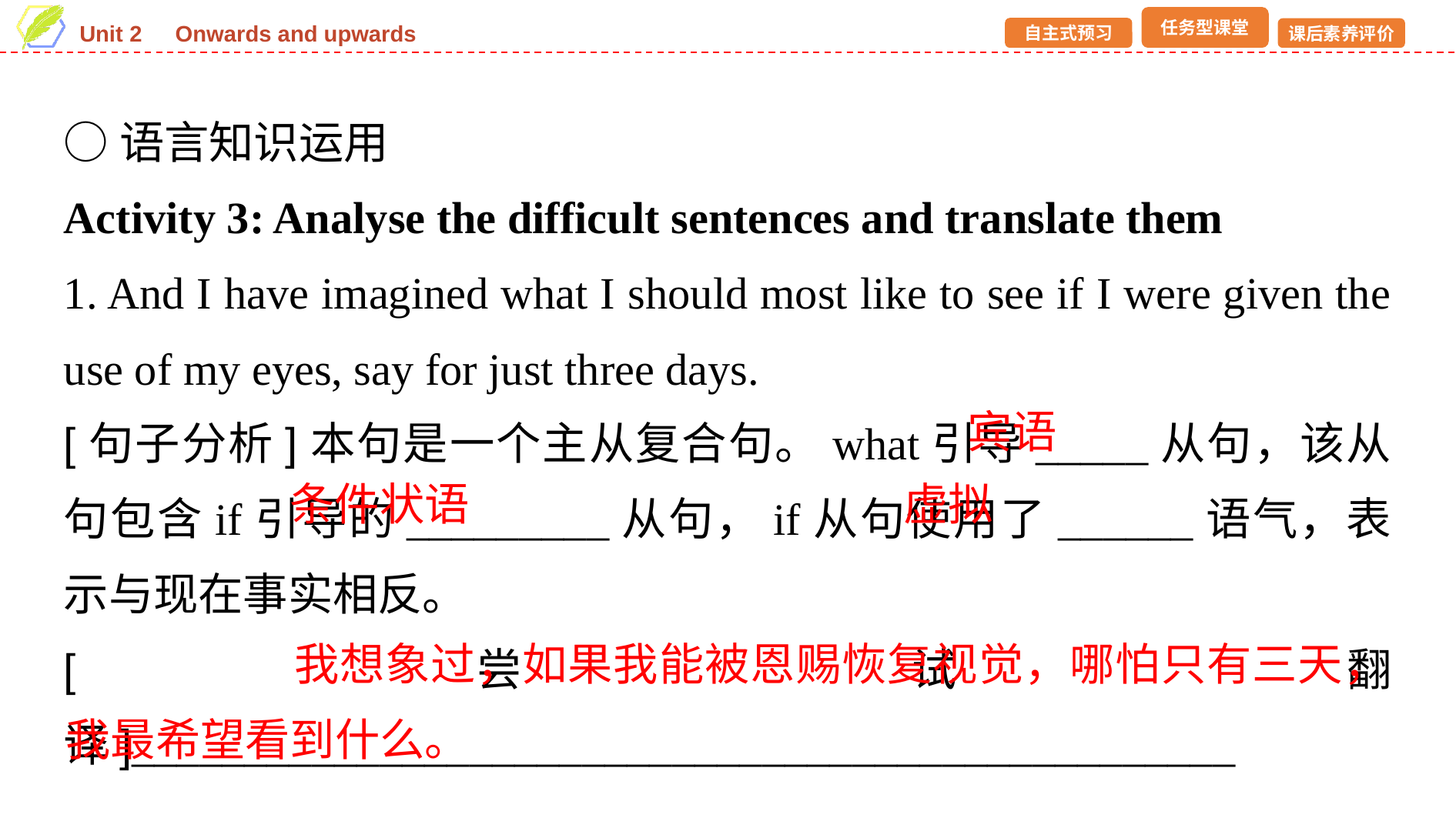

○语言知识运用
Activity 3: Analyse the difficult sentences and translate them
1. And I have imagined what I should most like to see if I were given the use of my eyes, say for just three days.
[句子分析]本句是一个主从复合句。what引导_____从句，该从句包含if引导的_________从句，if从句使用了______语气，表示与现在事实相反。
[尝试翻译]_________________________________________________
___________________
宾语
条件状语
虚拟
                    我想象过，如果我能被恩赐恢复视觉，哪怕只有三天，我最希望看到什么。